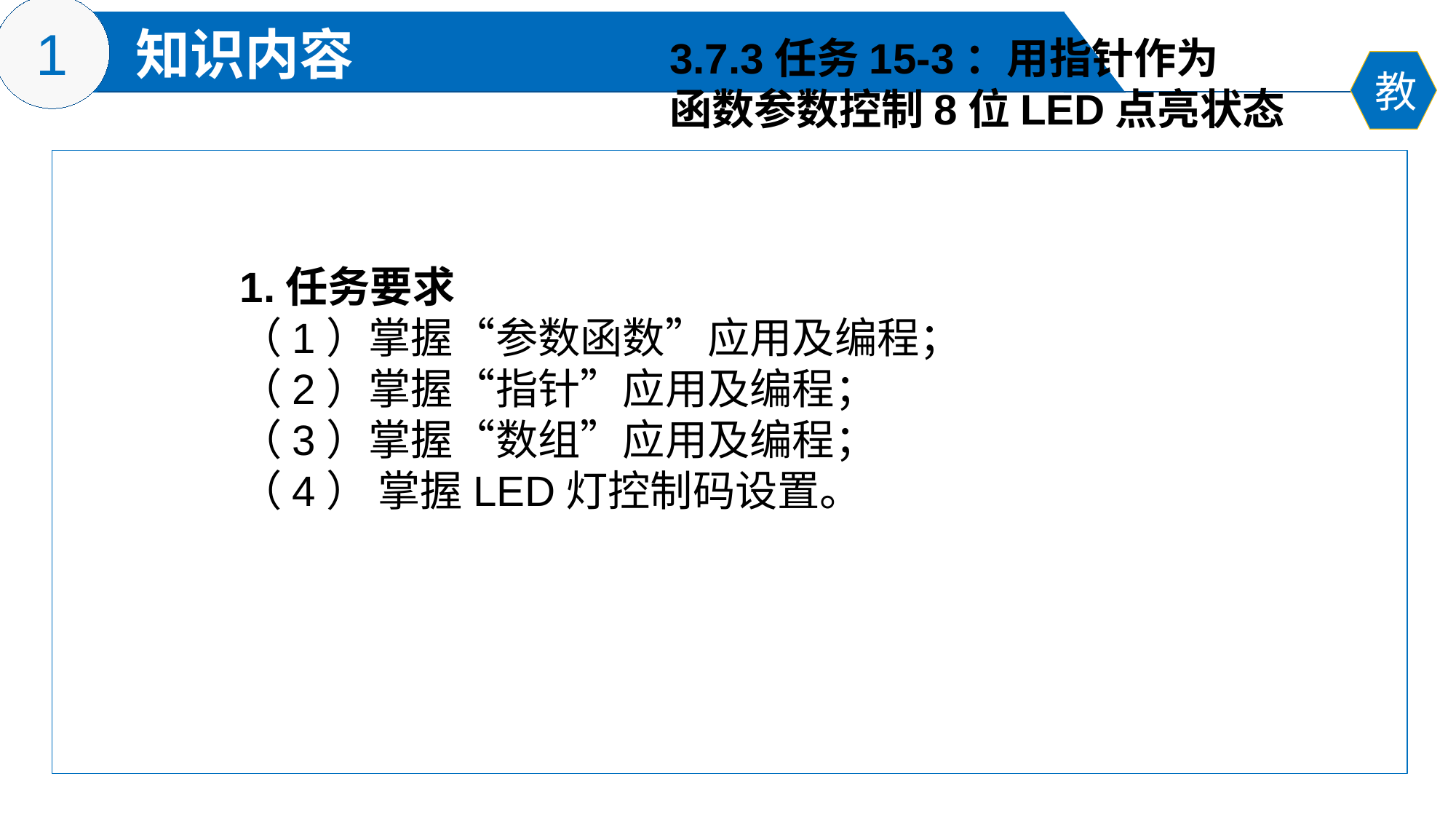

3.7.3任务15-3：用指针作为
函数参数控制8位LED点亮状态
1.任务要求
（1）掌握“参数函数”应用及编程；
（2）掌握“指针”应用及编程；
（3）掌握“数组”应用及编程；
（4） 掌握LED灯控制码设置。